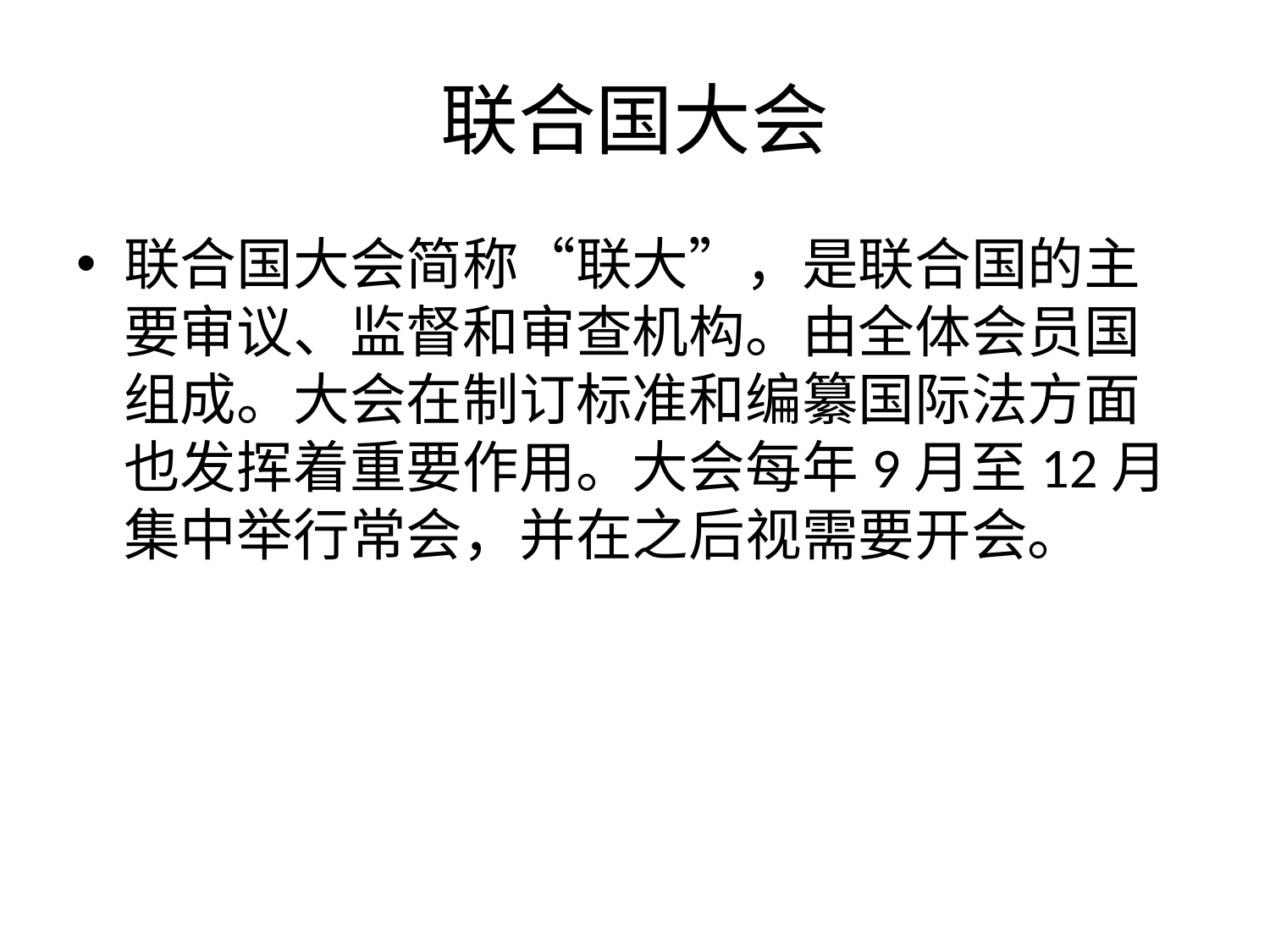

# 联合国大会
联合国大会简称“联大”，是联合国的主要审议、监督和审查机构。由全体会员国组成。大会在制订标准和编纂国际法方面也发挥着重要作用。大会每年9月至12月集中举行常会，并在之后视需要开会。